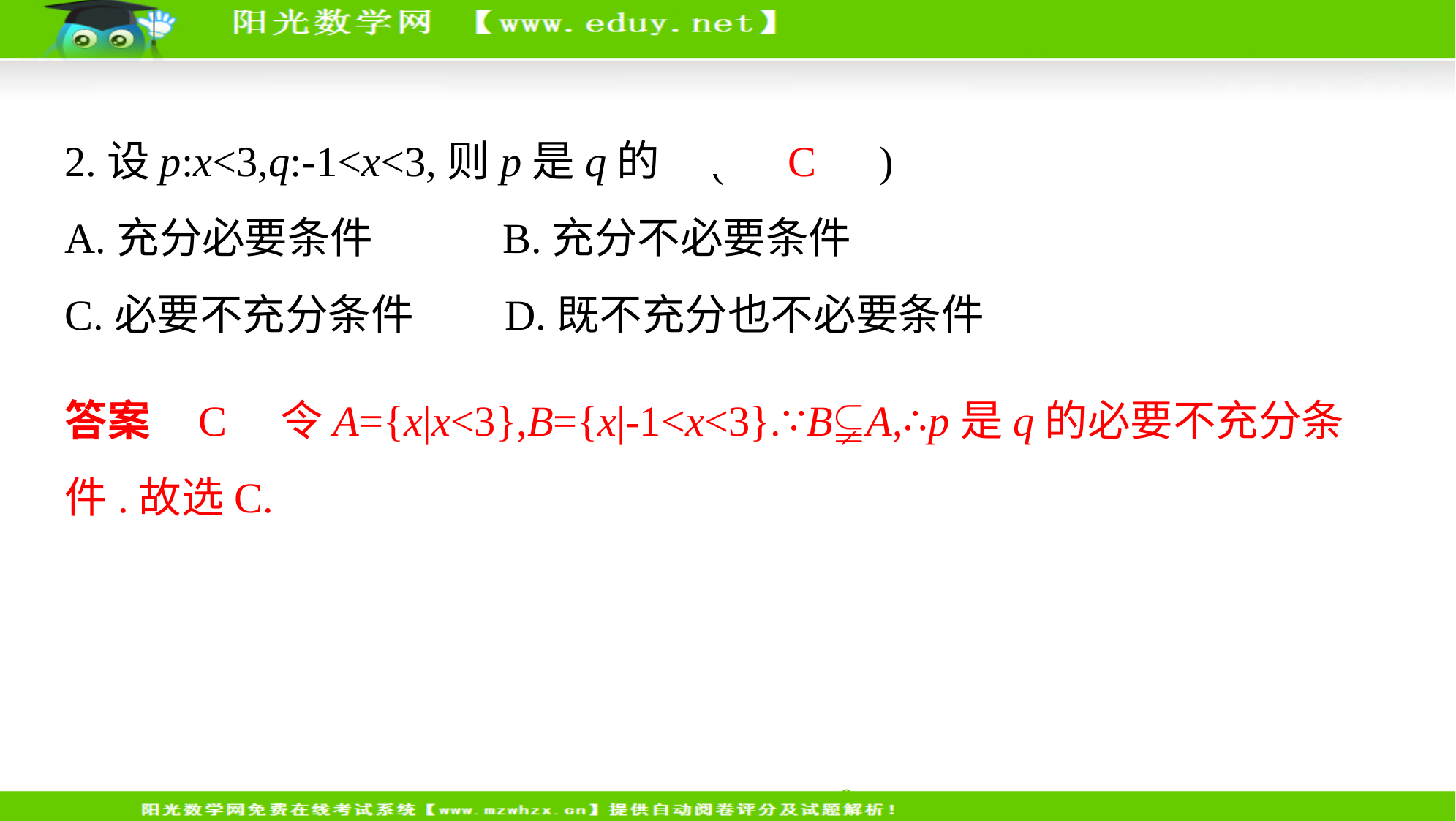

2.设p:x<3,q:-1<x<3,则p是q的 (　C　)
A.充分必要条件　        B.充分不必要条件
C.必要不充分条件　    D.既不充分也不必要条件

答案    C　令A={x|x<3},B={x|-1<x<3}.∵B⫋A,∴p是q的必要不充分条
件.故选C.